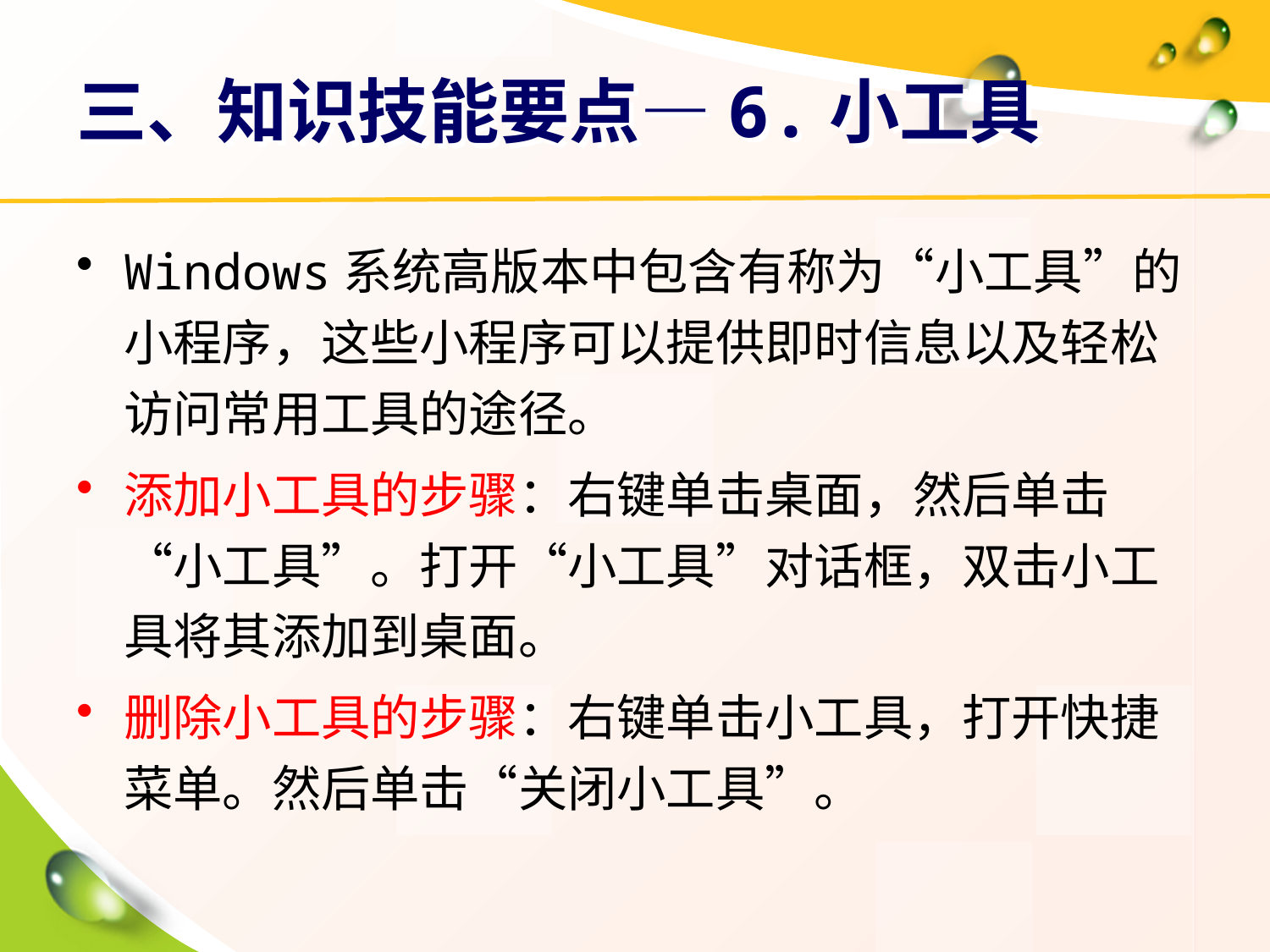

# 三、知识技能要点—6.小工具
Windows系统高版本中包含有称为“小工具”的小程序，这些小程序可以提供即时信息以及轻松访问常用工具的途径。
添加小工具的步骤：右键单击桌面，然后单击“小工具”。打开“小工具”对话框，双击小工具将其添加到桌面。
删除小工具的步骤：右键单击小工具，打开快捷菜单。然后单击“关闭小工具”。